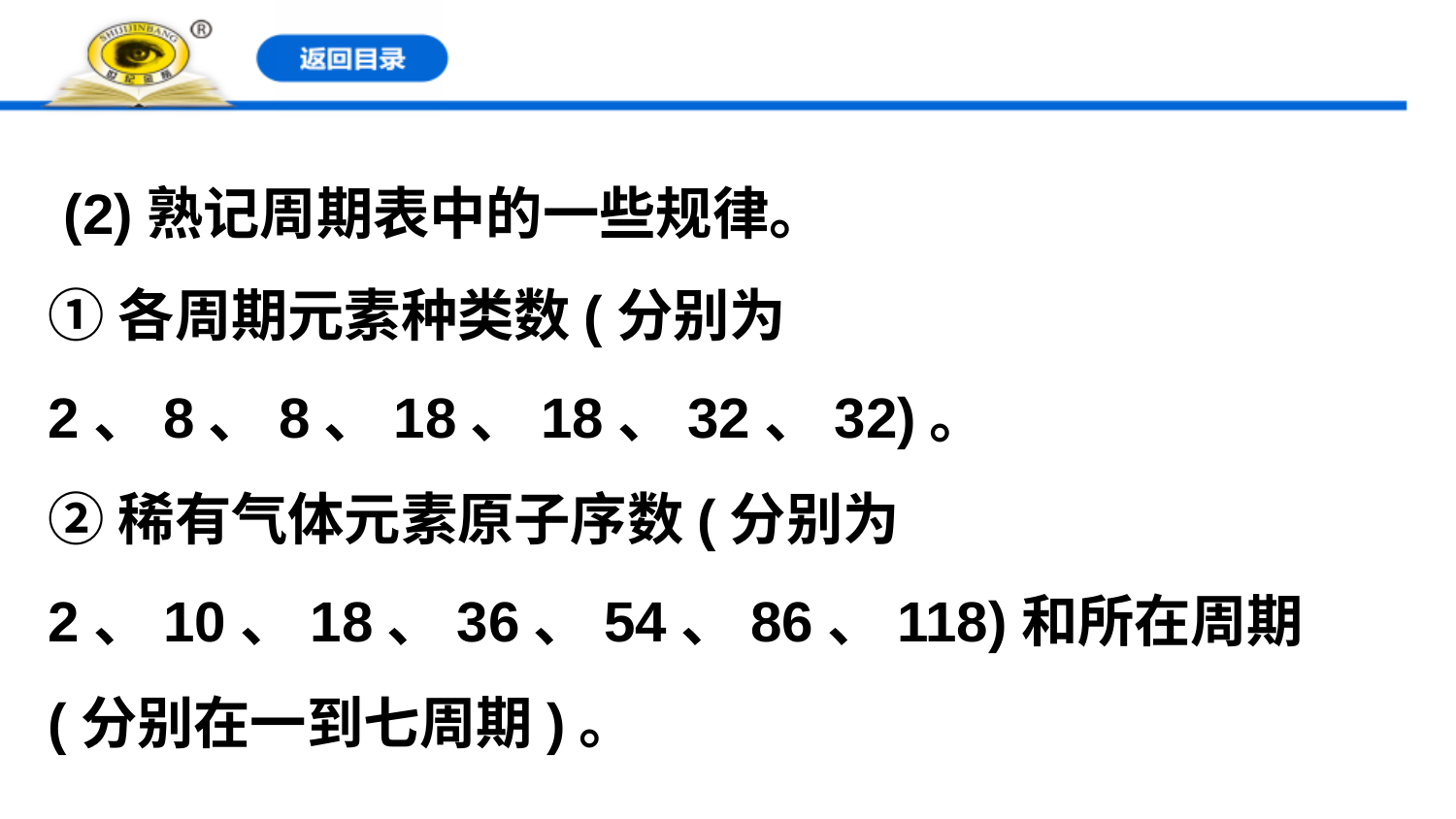

(2)熟记周期表中的一些规律。
①各周期元素种类数(分别为2、8、8、18、18、32、32)。
②稀有气体元素原子序数(分别为2、10、18、36、54、86、118)和所在周期(分别在一到七周期)。